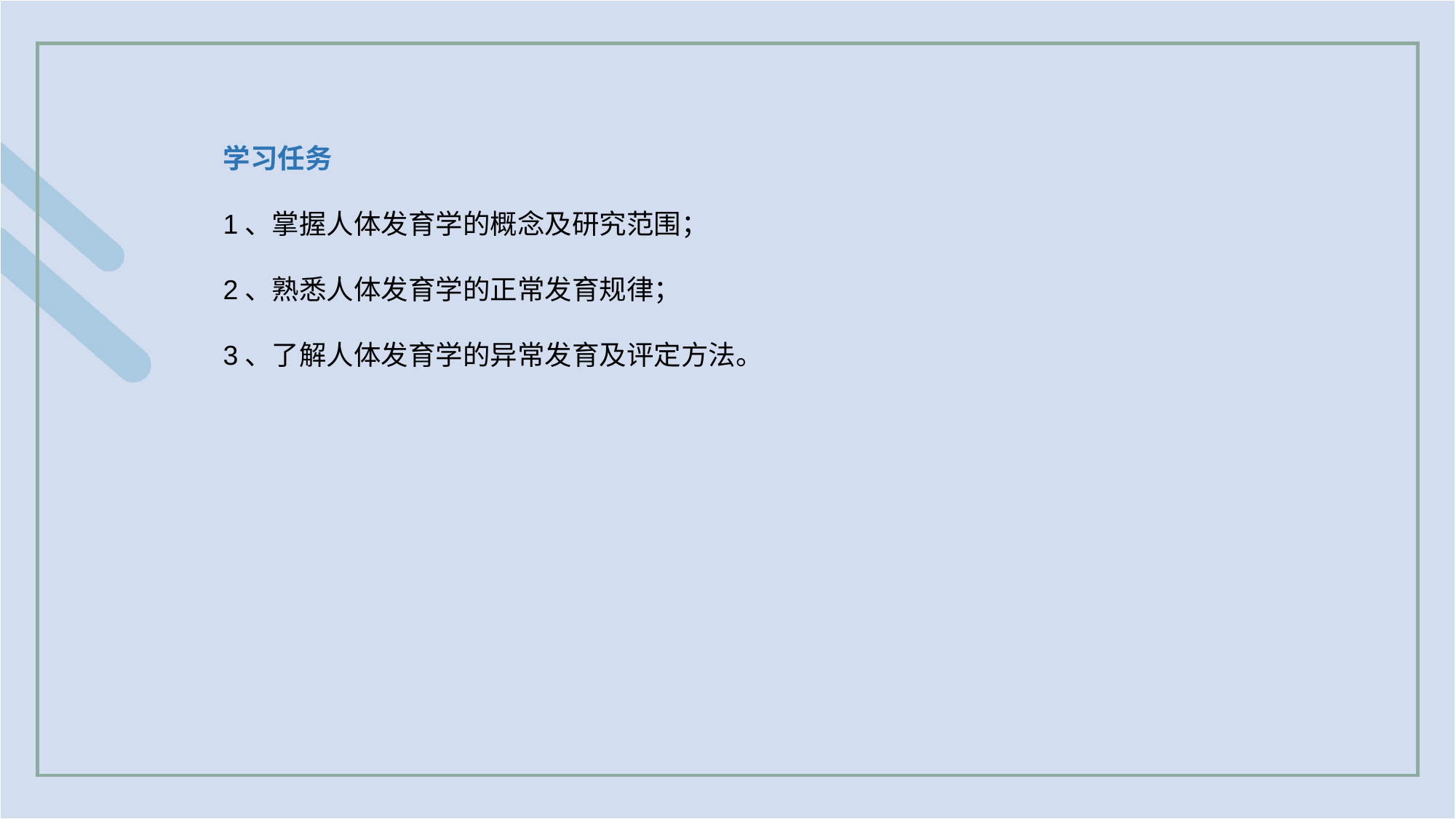

学习任务
1、掌握人体发育学的概念及研究范围；
2、熟悉人体发育学的正常发育规律；
3、了解人体发育学的异常发育及评定方法。